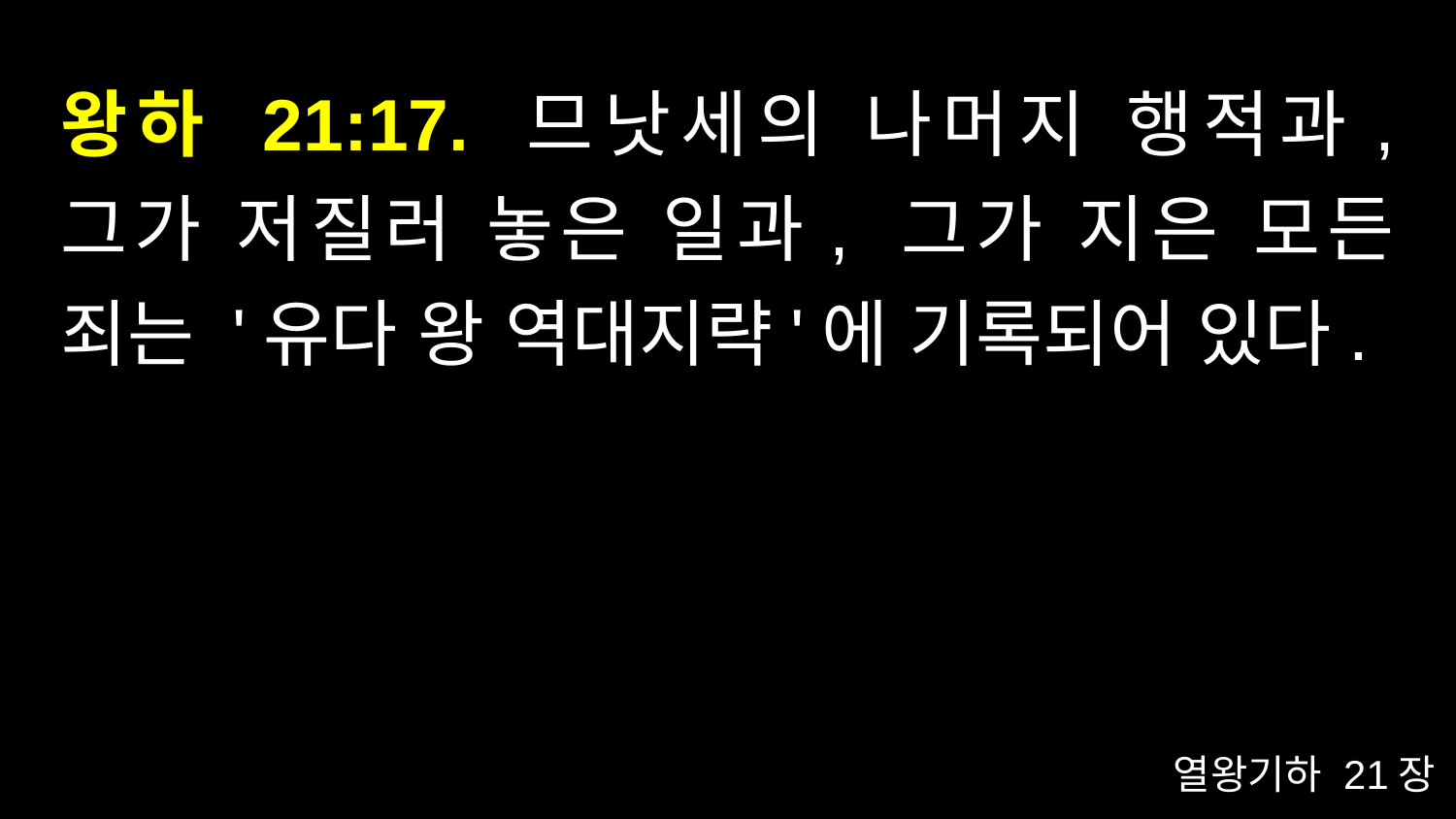

# 왕하 21:17. 므낫세의 나머지 행적과, 그가 저질러 놓은 일과, 그가 지은 모든 죄는 '유다 왕 역대지략'에 기록되어 있다.
열왕기하 21장